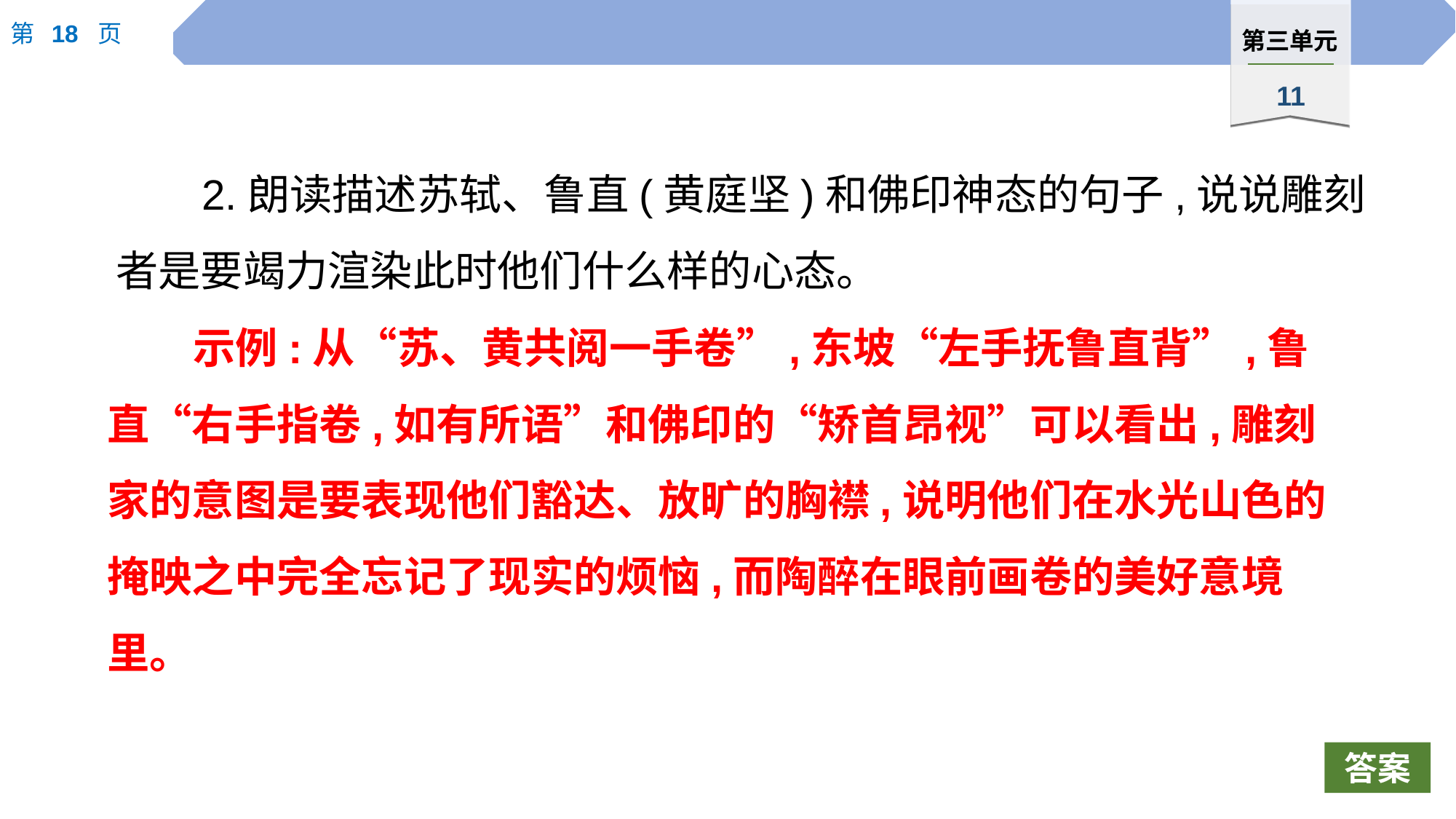

2.朗读描述苏轼、鲁直(黄庭坚)和佛印神态的句子,说说雕刻者是要竭力渲染此时他们什么样的心态。
示例:从“苏、黄共阅一手卷”,东坡“左手抚鲁直背”,鲁直“右手指卷,如有所语”和佛印的“矫首昂视”可以看出,雕刻家的意图是要表现他们豁达、放旷的胸襟,说明他们在水光山色的掩映之中完全忘记了现实的烦恼,而陶醉在眼前画卷的美好意境里。
答案